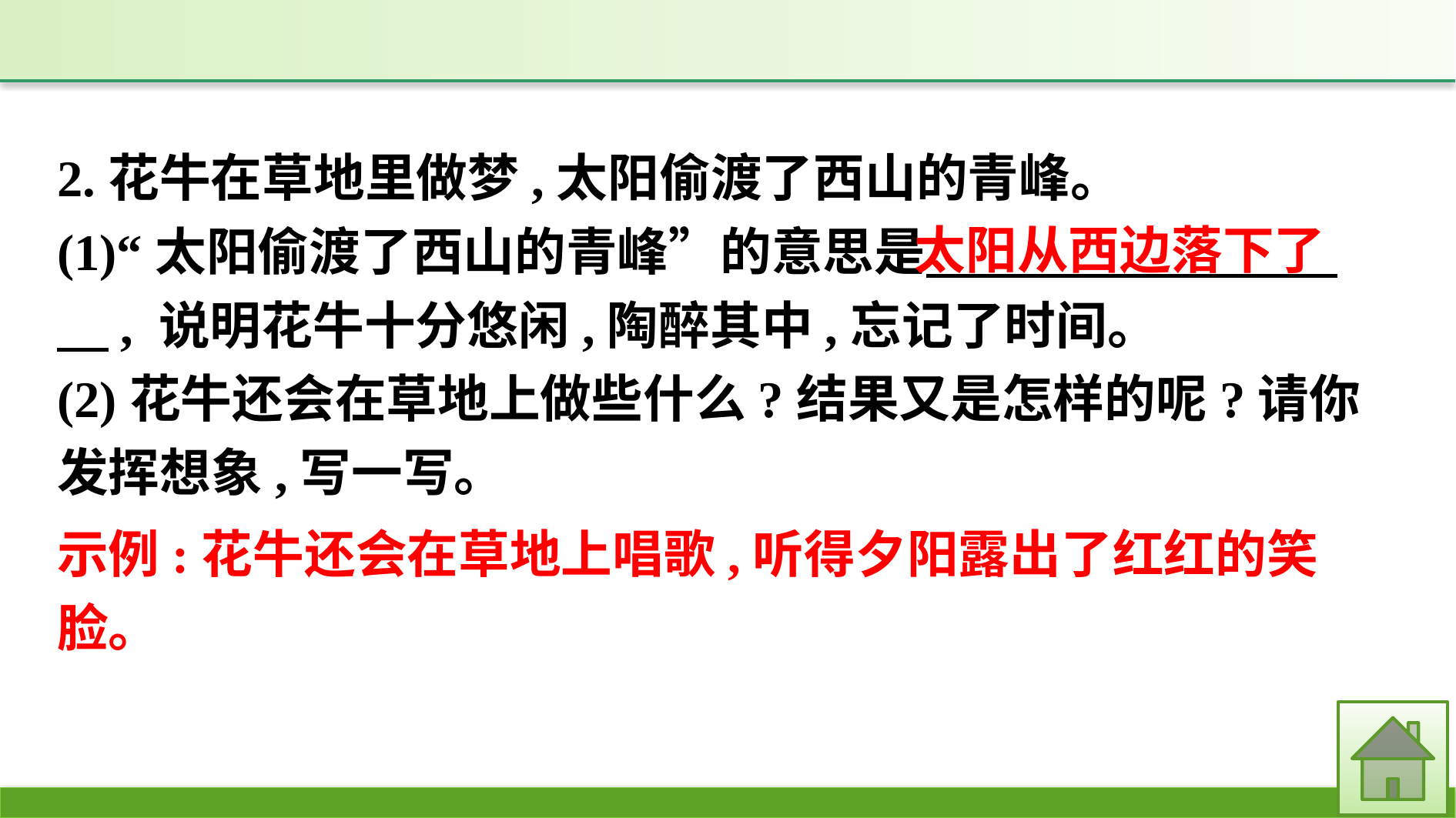

2.花牛在草地里做梦,太阳偷渡了西山的青峰。
(1)“太阳偷渡了西山的青峰”的意思是　　　　　　　　　, 说明花牛十分悠闲,陶醉其中,忘记了时间。
(2)花牛还会在草地上做些什么?结果又是怎样的呢?请你发挥想象,写一写。
太阳从西边落下了
示例:花牛还会在草地上唱歌,听得夕阳露出了红红的笑脸。